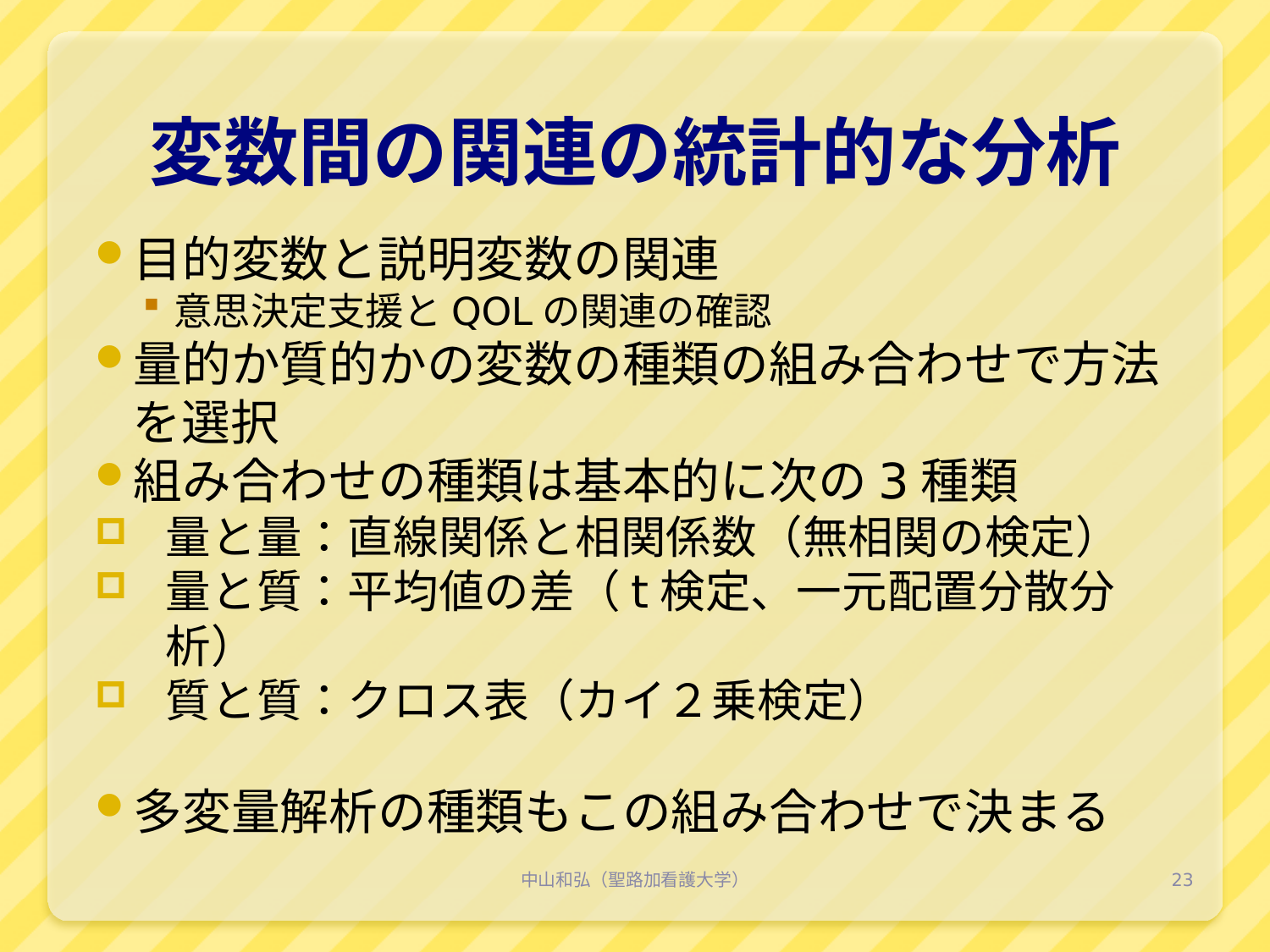

# 変数間の関連の統計的な分析
目的変数と説明変数の関連
意思決定支援とQOLの関連の確認
量的か質的かの変数の種類の組み合わせで方法を選択
組み合わせの種類は基本的に次の3種類
量と量：直線関係と相関係数（無相関の検定）
量と質：平均値の差（t検定、一元配置分散分析）
質と質：クロス表（カイ２乗検定）
多変量解析の種類もこの組み合わせで決まる
中山和弘（聖路加看護大学）
23